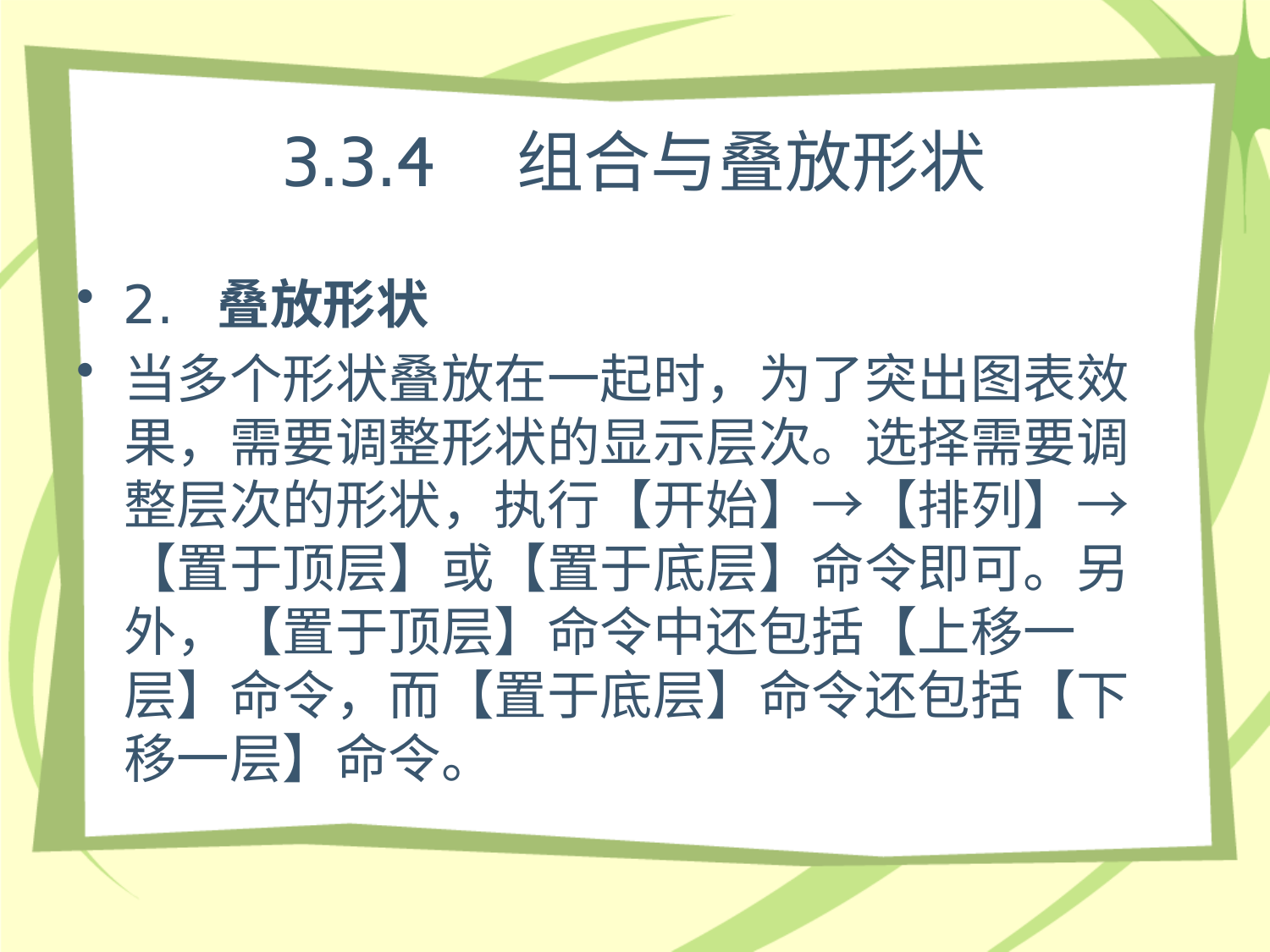

# 3.3.4　组合与叠放形状
2.  叠放形状
当多个形状叠放在一起时，为了突出图表效果，需要调整形状的显示层次。选择需要调整层次的形状，执行【开始】→【排列】→【置于顶层】或【置于底层】命令即可。另外，【置于顶层】命令中还包括【上移一层】命令，而【置于底层】命令还包括【下移一层】命令。